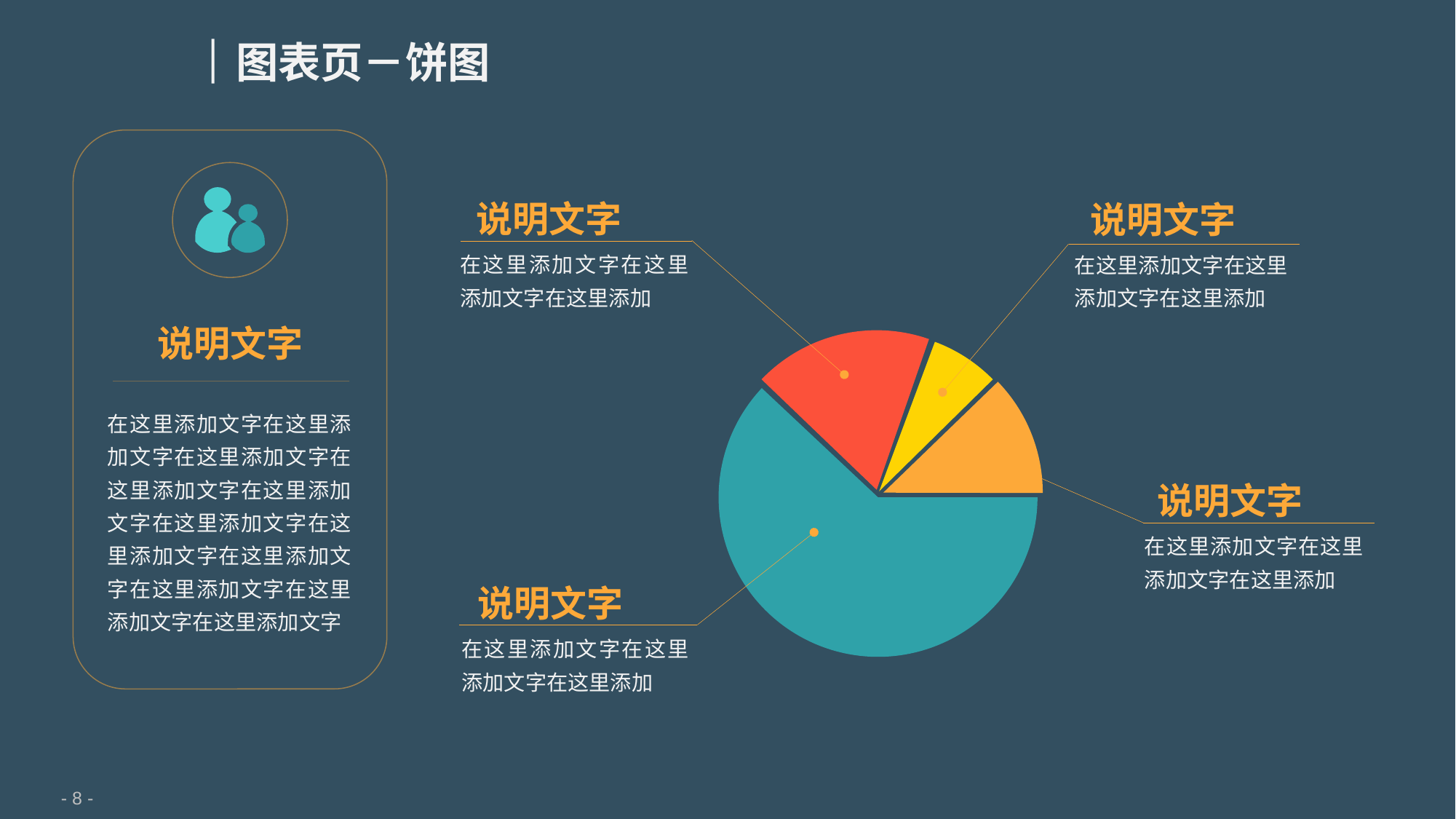

图表页－饼图

说明文字
在这里添加文字在这里添加文字在这里添加
说明文字
在这里添加文字在这里添加文字在这里添加
说明文字

在这里添加文字在这里添加文字在这里添加文字在这里添加文字在这里添加文字在这里添加文字在这里添加文字在这里添加文字在这里添加文字在这里添加文字在这里添加文字
说明文字
在这里添加文字在这里添加文字在这里添加
说明文字
在这里添加文字在这里添加文字在这里添加